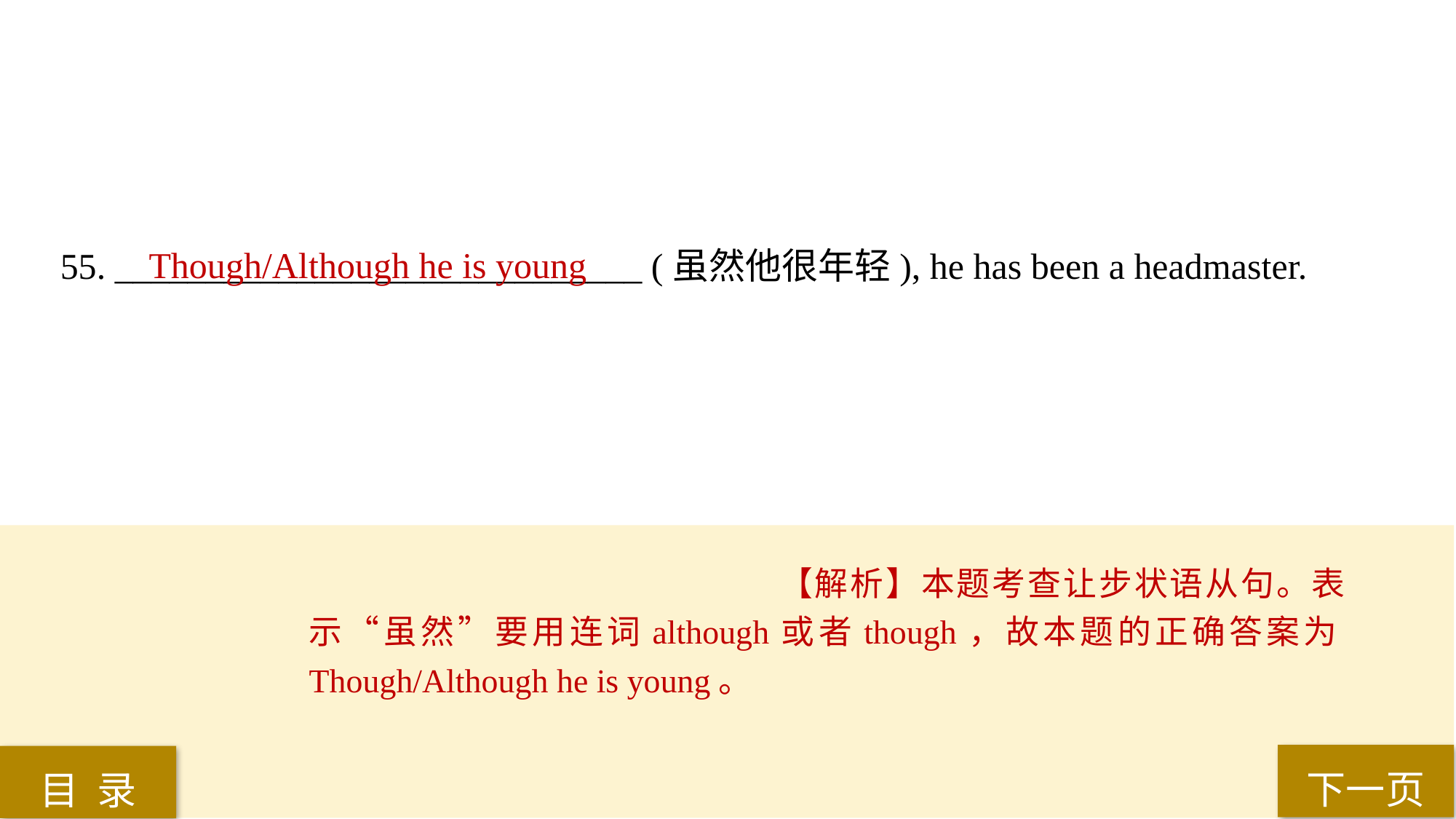

55. _____________________________ (虽然他很年轻), he has been a headmaster.
Though/Although he is young
【解析】本题考查让步状语从句。表示“虽然”要用连词although或者though，故本题的正确答案为Though/Although he is young。